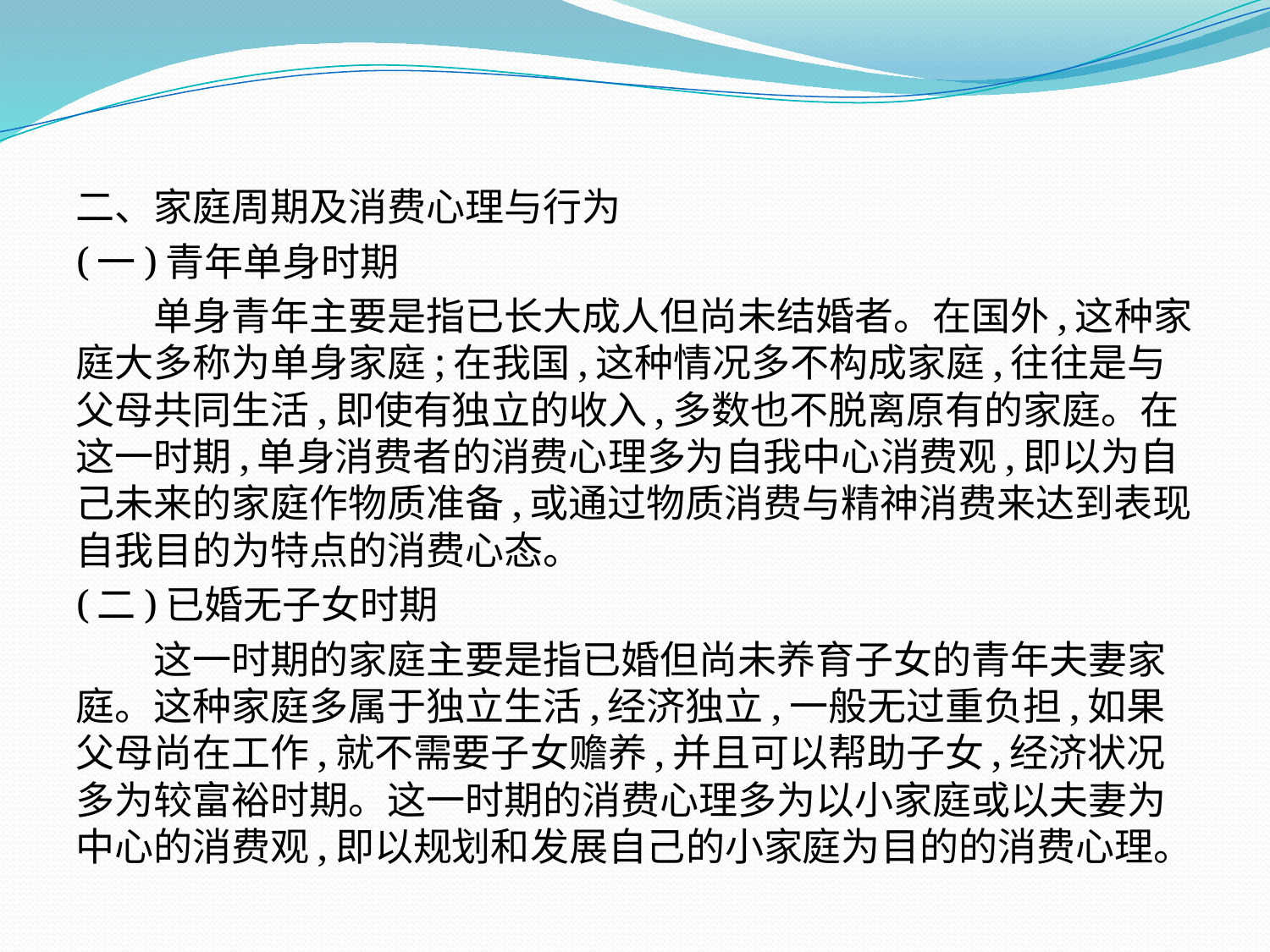

二、家庭周期及消费心理与行为
(一)青年单身时期
　　单身青年主要是指已长大成人但尚未结婚者。在国外,这种家庭大多称为单身家庭;在我国,这种情况多不构成家庭,往往是与父母共同生活,即使有独立的收入,多数也不脱离原有的家庭。在这一时期,单身消费者的消费心理多为自我中心消费观,即以为自己未来的家庭作物质准备,或通过物质消费与精神消费来达到表现自我目的为特点的消费心态。
(二)已婚无子女时期
　　这一时期的家庭主要是指已婚但尚未养育子女的青年夫妻家庭。这种家庭多属于独立生活,经济独立,一般无过重负担,如果父母尚在工作,就不需要子女赡养,并且可以帮助子女,经济状况多为较富裕时期。这一时期的消费心理多为以小家庭或以夫妻为中心的消费观,即以规划和发展自己的小家庭为目的的消费心理。